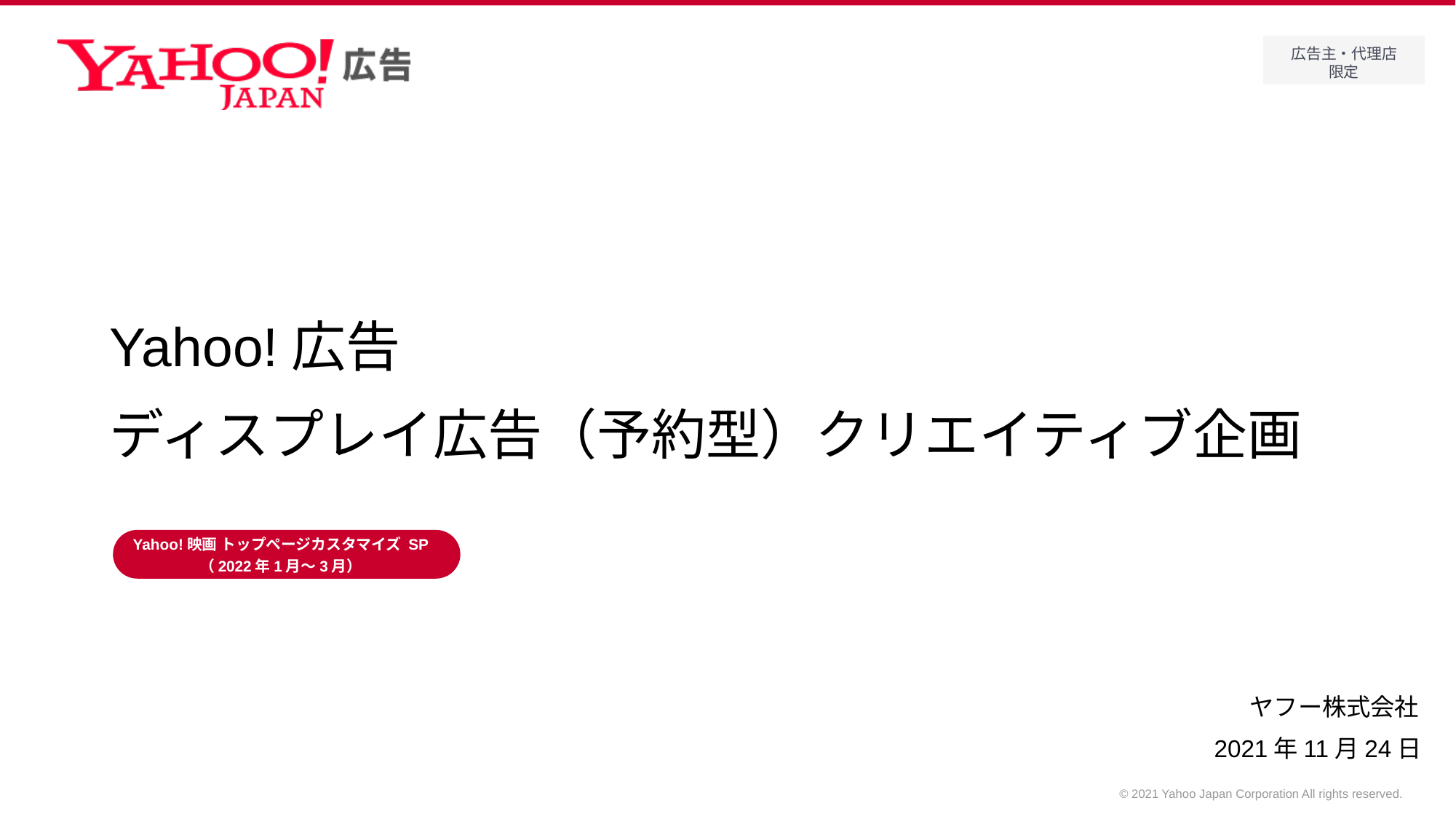

# Yahoo!広告 ディスプレイ広告（予約型）クリエイティブ企画
Yahoo!映画 トップページカスタマイズ SP
（2022年1月～3月）
2021年11月24日